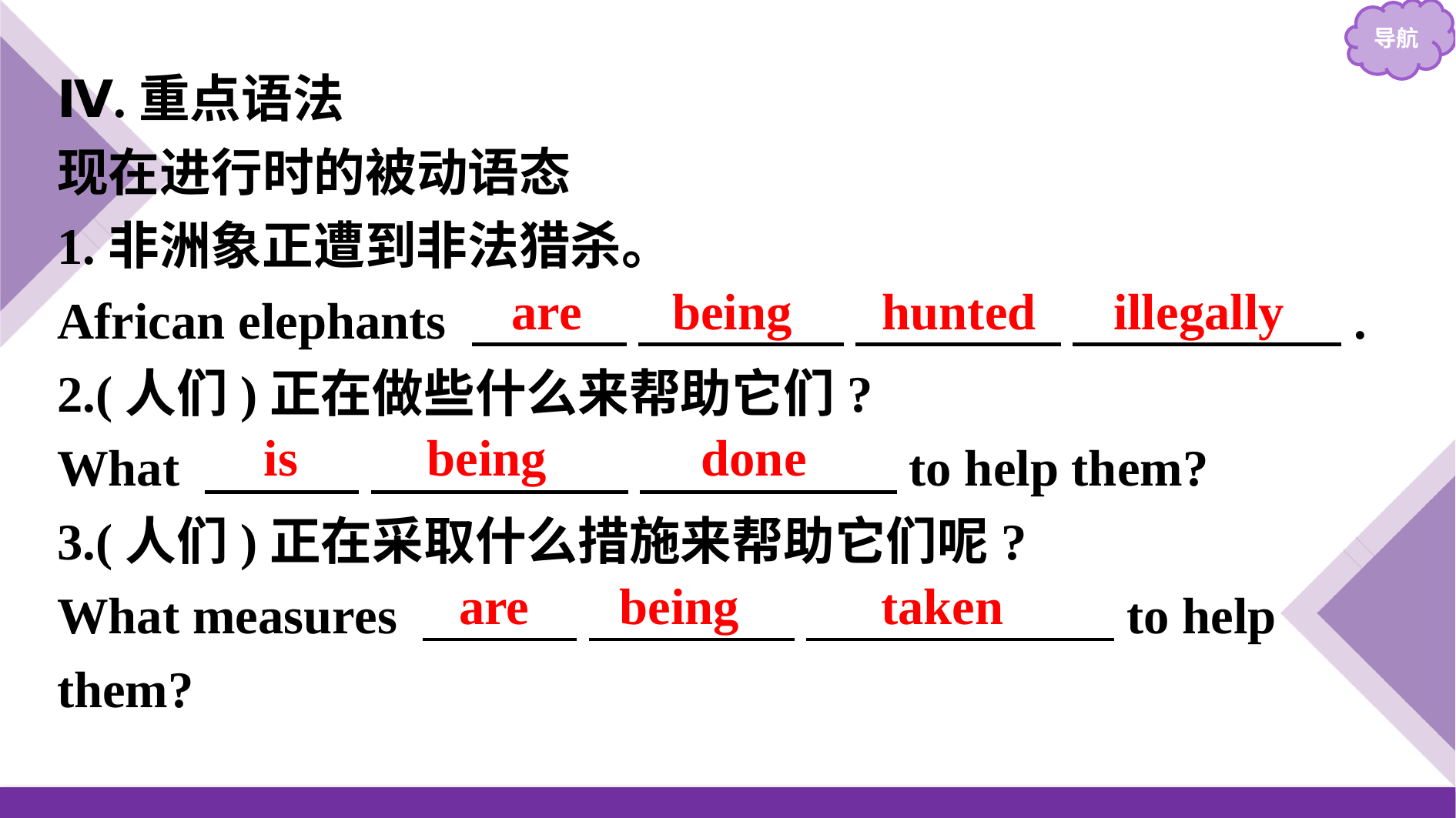

Ⅳ.重点语法
现在进行时的被动语态
1.非洲象正遭到非法猎杀。
African elephants 　　　 　　　　 　　　　 　　　 　　.
2.(人们)正在做些什么来帮助它们?
What 　　　 　　　　　 　　　　　to help them?
3.(人们)正在采取什么措施来帮助它们呢?
What measures 　　　 　　　　 　　　　　　to help them?
are       being       hunted      illegally
is          being            done
are       being           taken